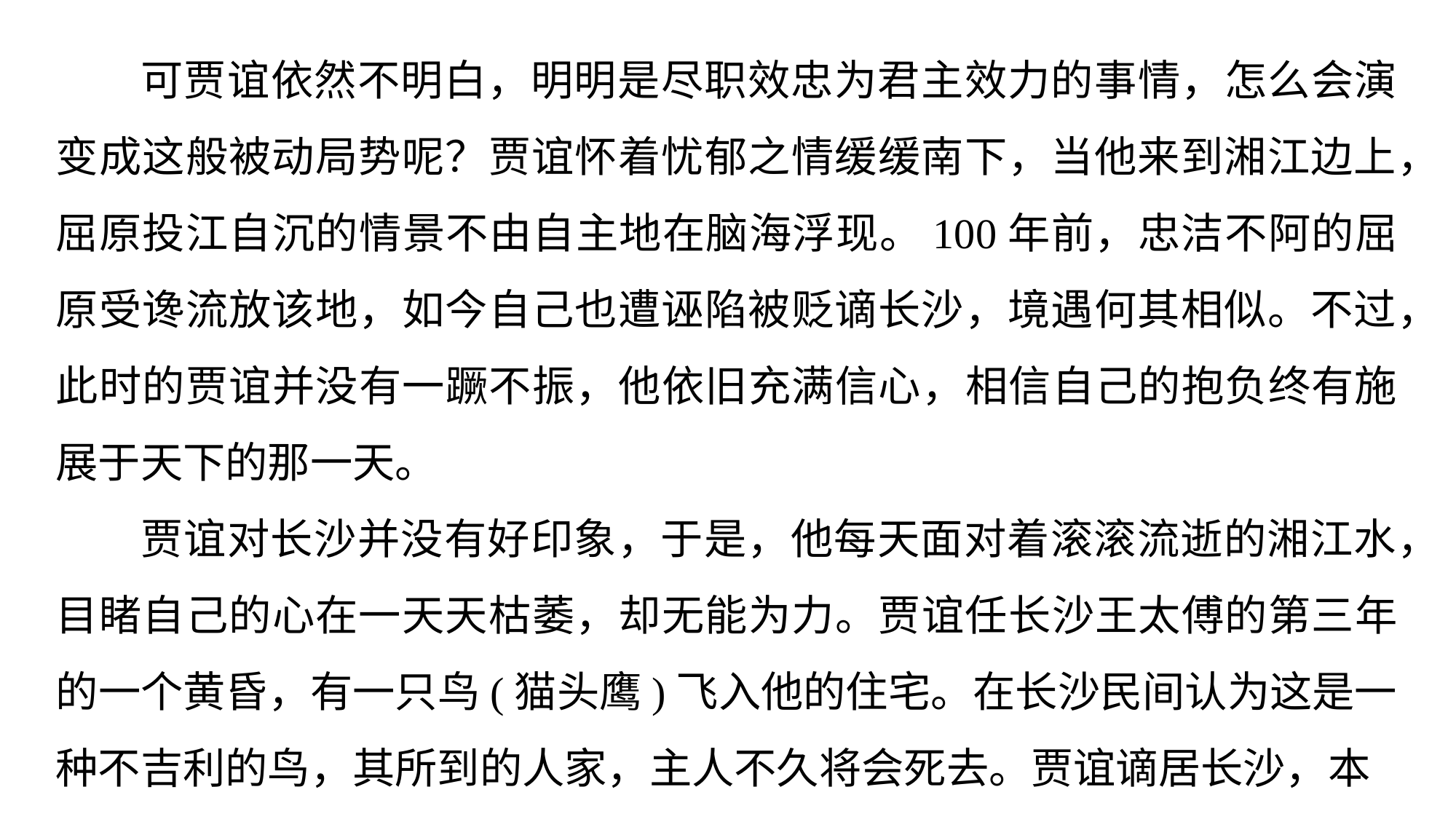

可贾谊依然不明白，明明是尽职效忠为君主效力的事情，怎么会演变成这般被动局势呢？贾谊怀着忧郁之情缓缓南下，当他来到湘江边上，屈原投江自沉的情景不由自主地在脑海浮现。100年前，忠洁不阿的屈原受谗流放该地，如今自己也遭诬陷被贬谪长沙，境遇何其相似。不过，此时的贾谊并没有一蹶不振，他依旧充满信心，相信自己的抱负终有施展于天下的那一天。
贾谊对长沙并没有好印象，于是，他每天面对着滚滚流逝的湘江水，目睹自己的心在一天天枯萎，却无能为力。贾谊任长沙王太傅的第三年的一个黄昏，有一只鸟(猫头鹰)飞入他的住宅。在长沙民间认为这是一种不吉利的鸟，其所到的人家，主人不久将会死去。贾谊谪居长沙，本